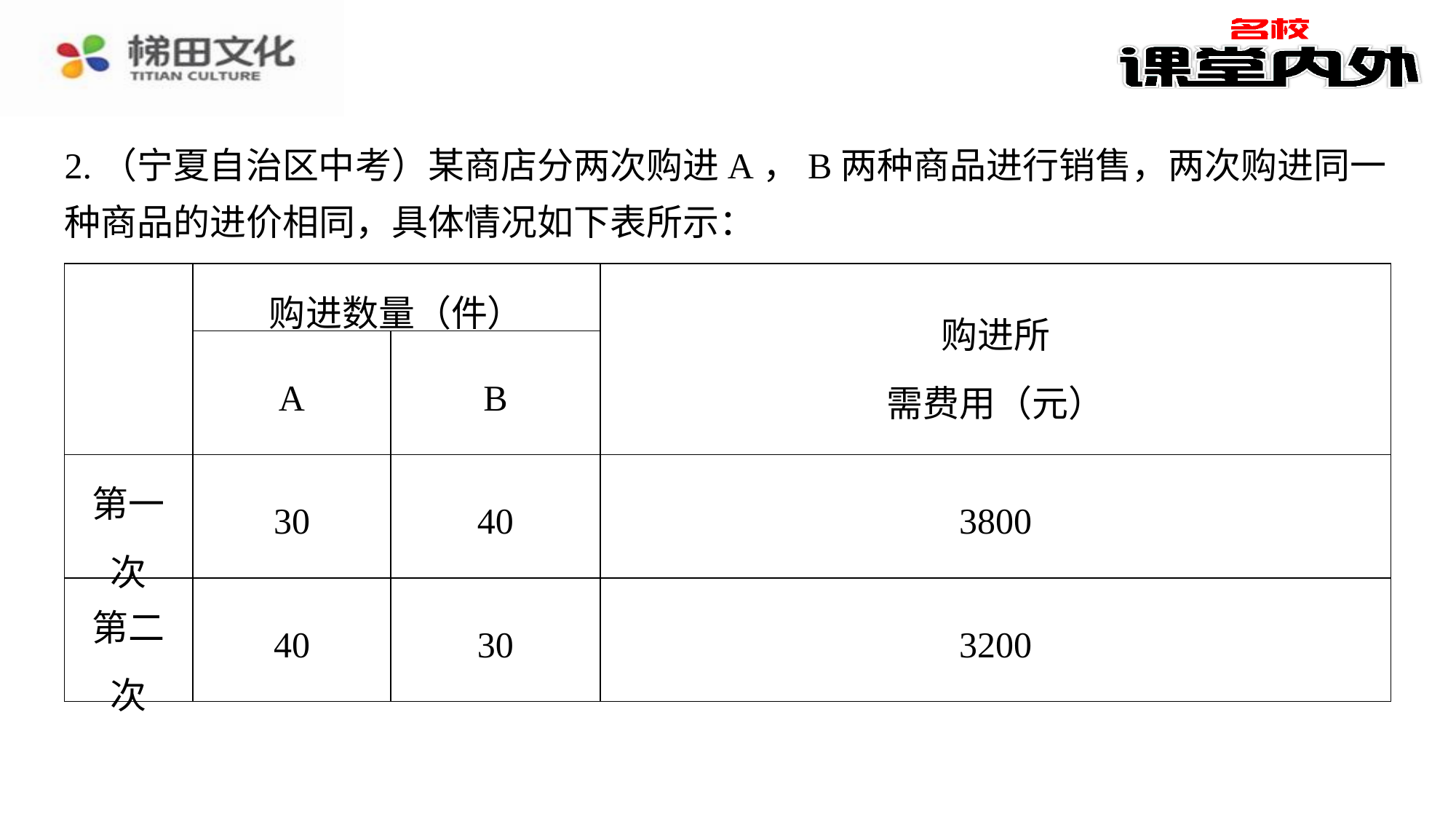

2.（宁夏自治区中考）某商店分两次购进A，B两种商品进行销售，两次购进同一种商品的进价相同，具体情况如下表所示：
|  | 购进数量（件） |  | 购进所 需费用（元） |
| --- | --- | --- | --- |
|  | A | B |  |
| 第一次 | 30 | 40 | 3800 |
| 第二次 | 40 | 30 | 3200 |